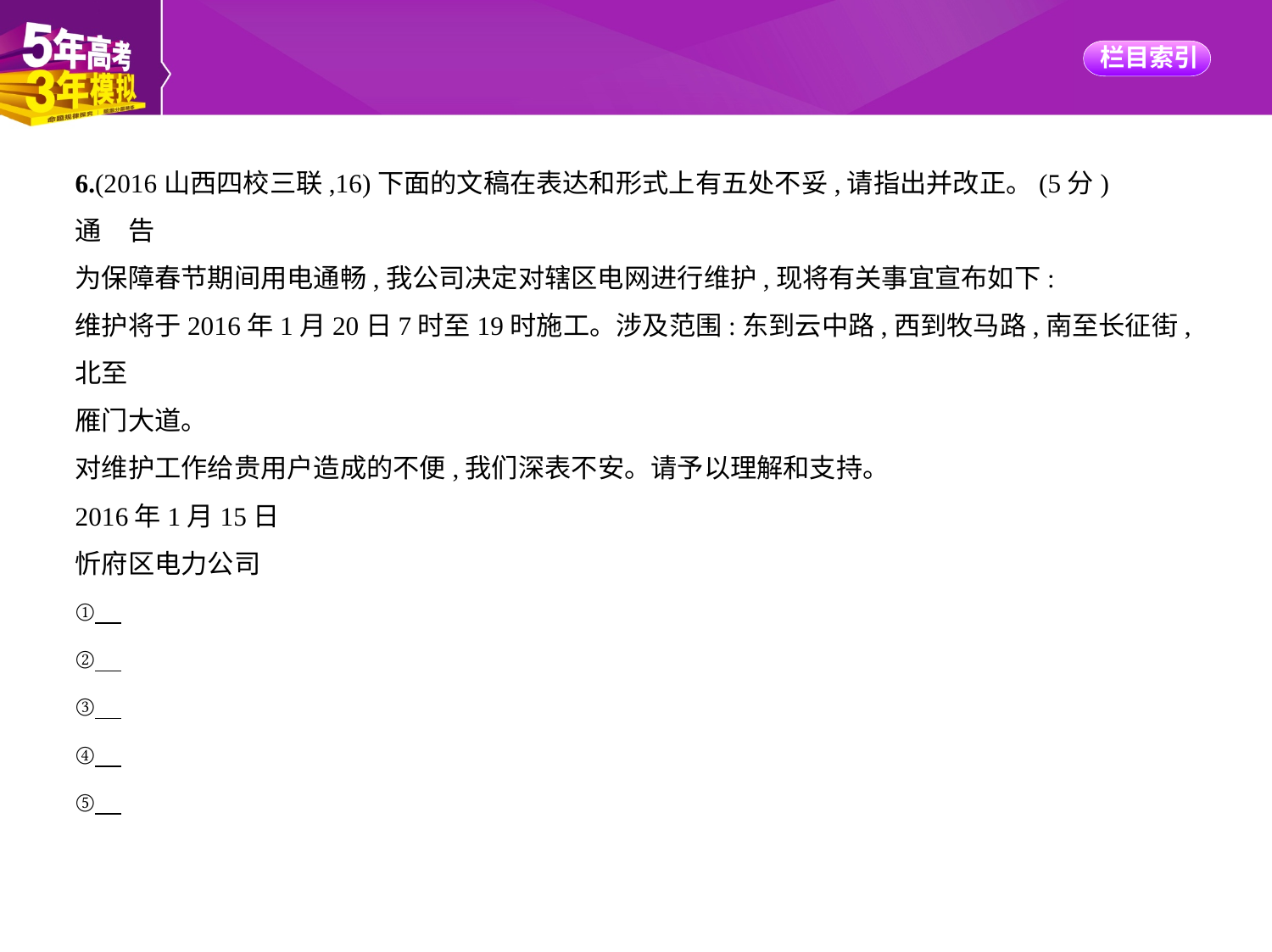

6.(2016山西四校三联,16)下面的文稿在表达和形式上有五处不妥,请指出并改正。(5分)
通　告
为保障春节期间用电通畅,我公司决定对辖区电网进行维护,现将有关事宜宣布如下:
维护将于2016年1月20日7时至19时施工。涉及范围:东到云中路,西到牧马路,南至长征街,北至
雁门大道。
对维护工作给贵用户造成的不便,我们深表不安。请予以理解和支持。
2016年1月15日
忻府区电力公司
①
②
③
④
⑤